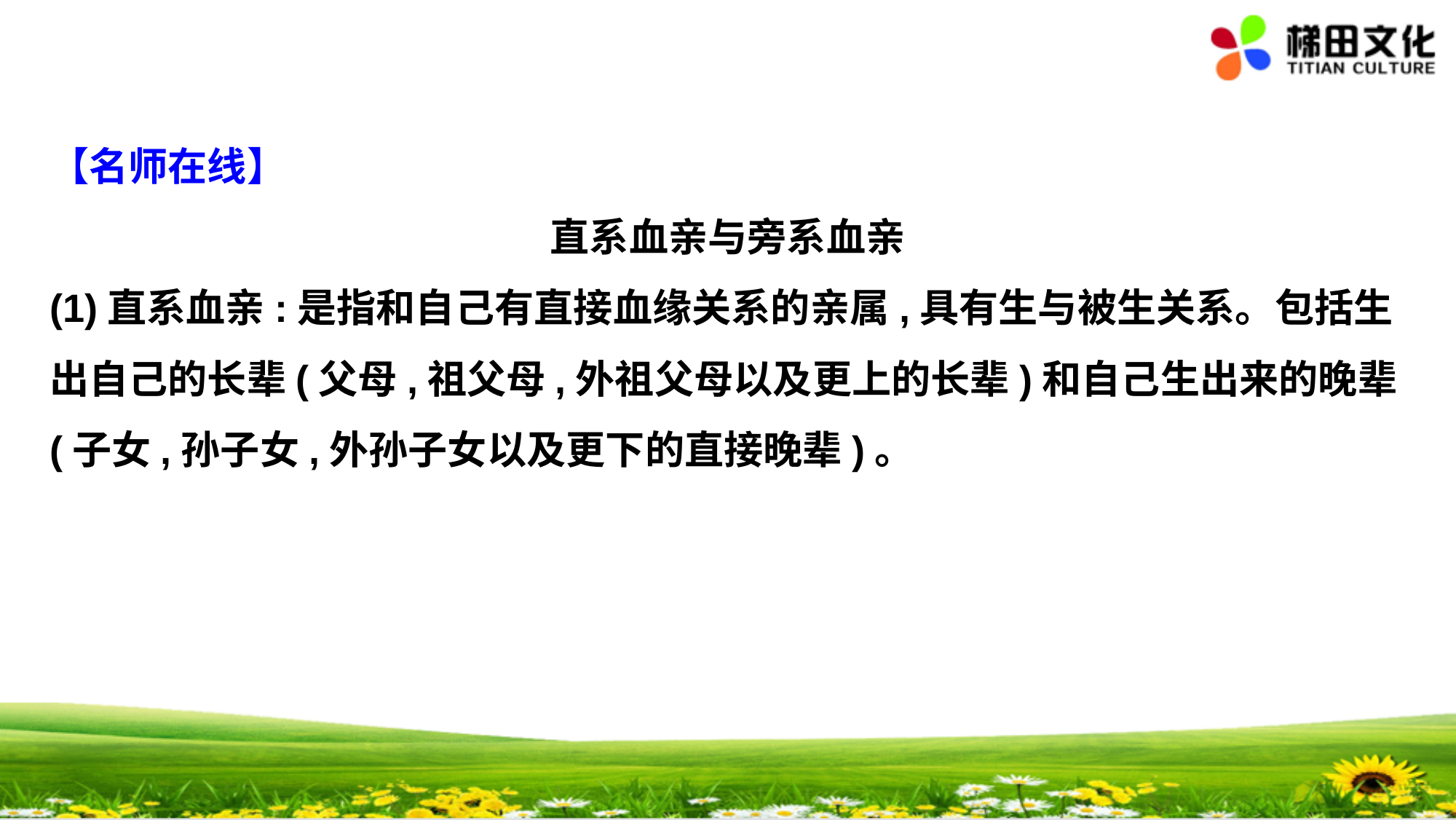

【名师在线】
直系血亲与旁系血亲
(1)直系血亲:是指和自己有直接血缘关系的亲属,具有生与被生关系。包括生出自己的长辈(父母,祖父母,外祖父母以及更上的长辈)和自己生出来的晚辈(子女,孙子女,外孙子女以及更下的直接晚辈)。